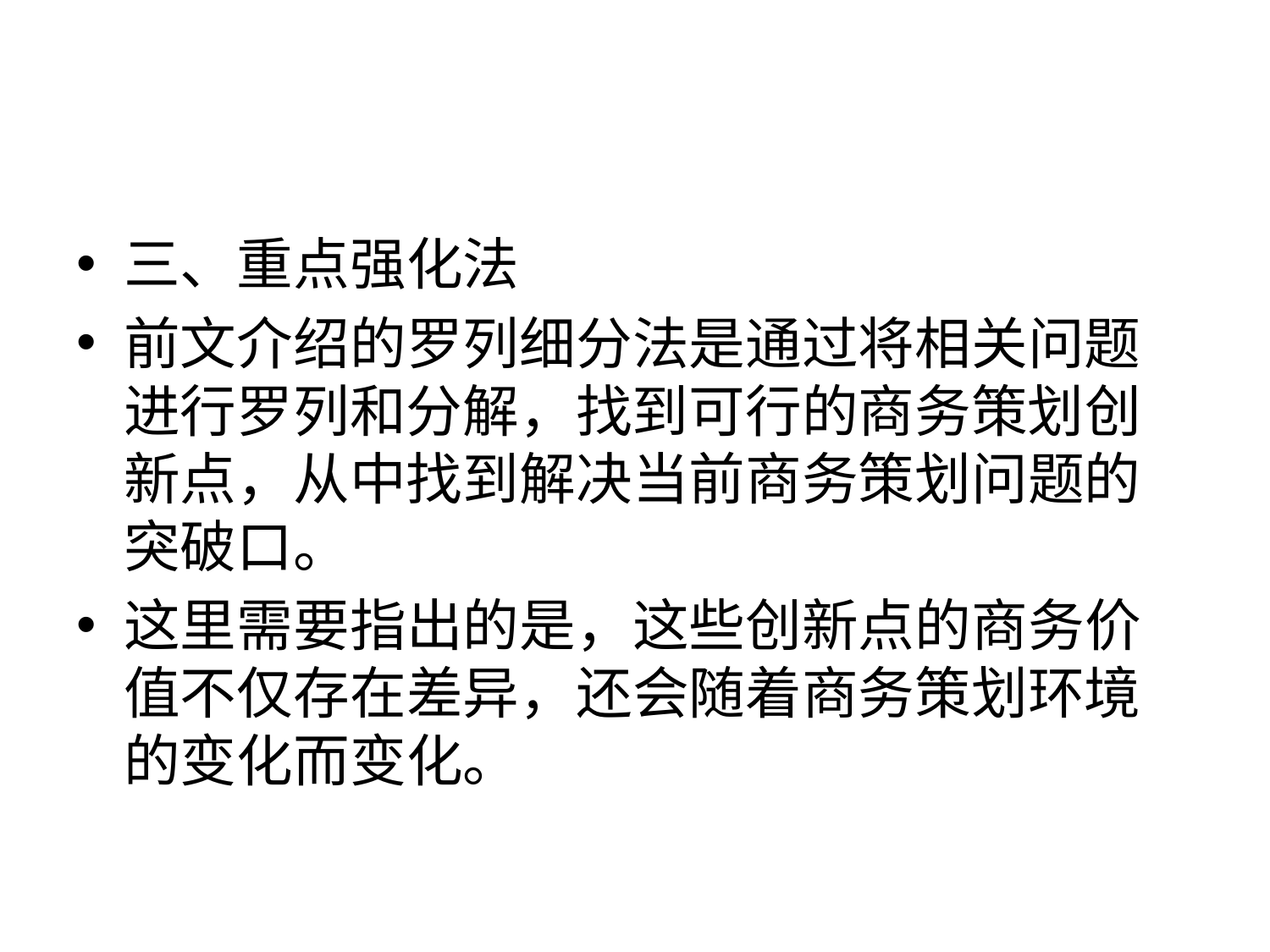

#
三、重点强化法
前文介绍的罗列细分法是通过将相关问题进行罗列和分解，找到可行的商务策划创新点，从中找到解决当前商务策划问题的突破口。
这里需要指出的是，这些创新点的商务价值不仅存在差异，还会随着商务策划环境的变化而变化。